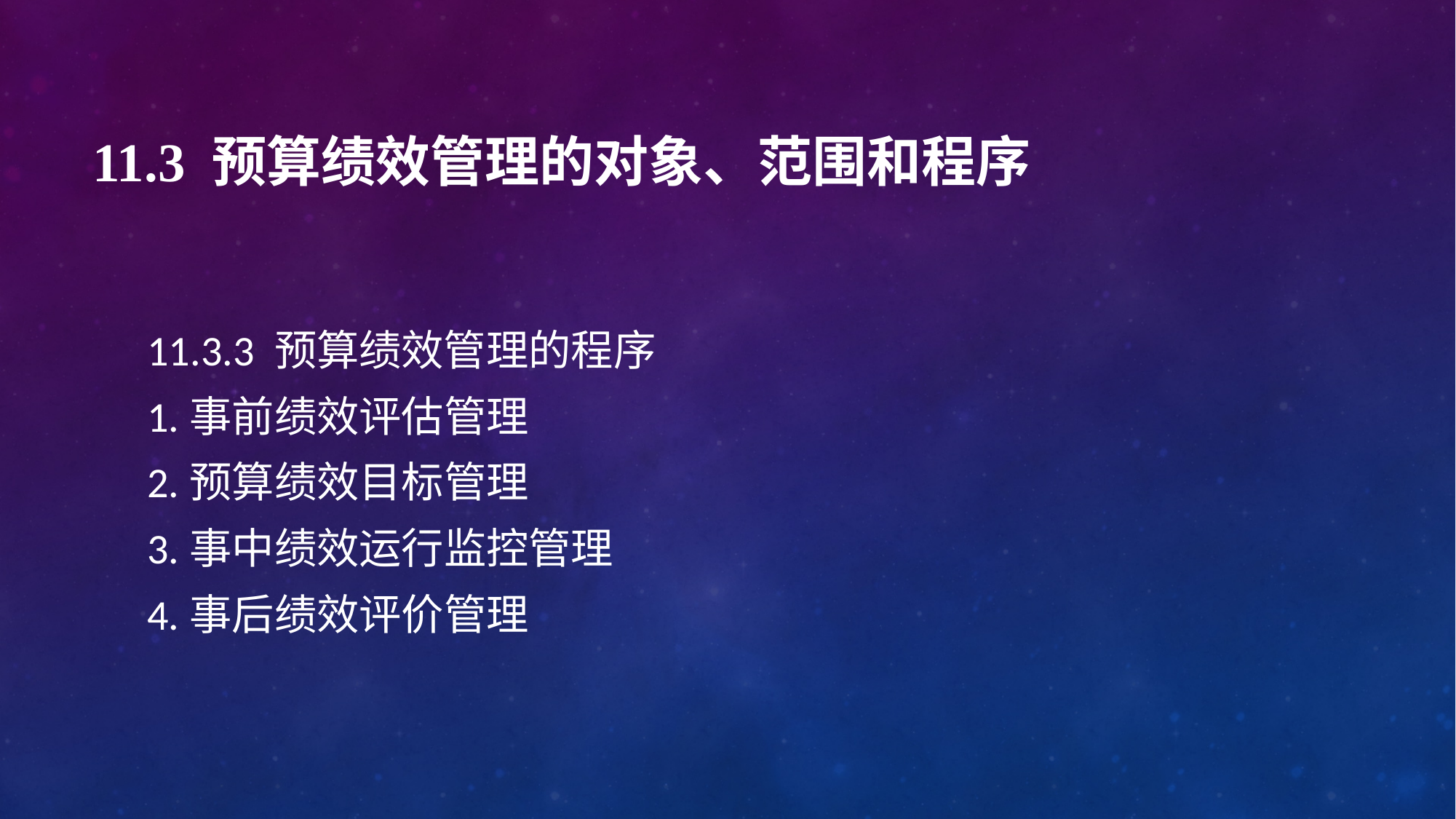

# 11.3 预算绩效管理的对象、范围和程序
11.3.3 预算绩效管理的程序
1.事前绩效评估管理
2.预算绩效目标管理
3.事中绩效运行监控管理
4.事后绩效评价管理